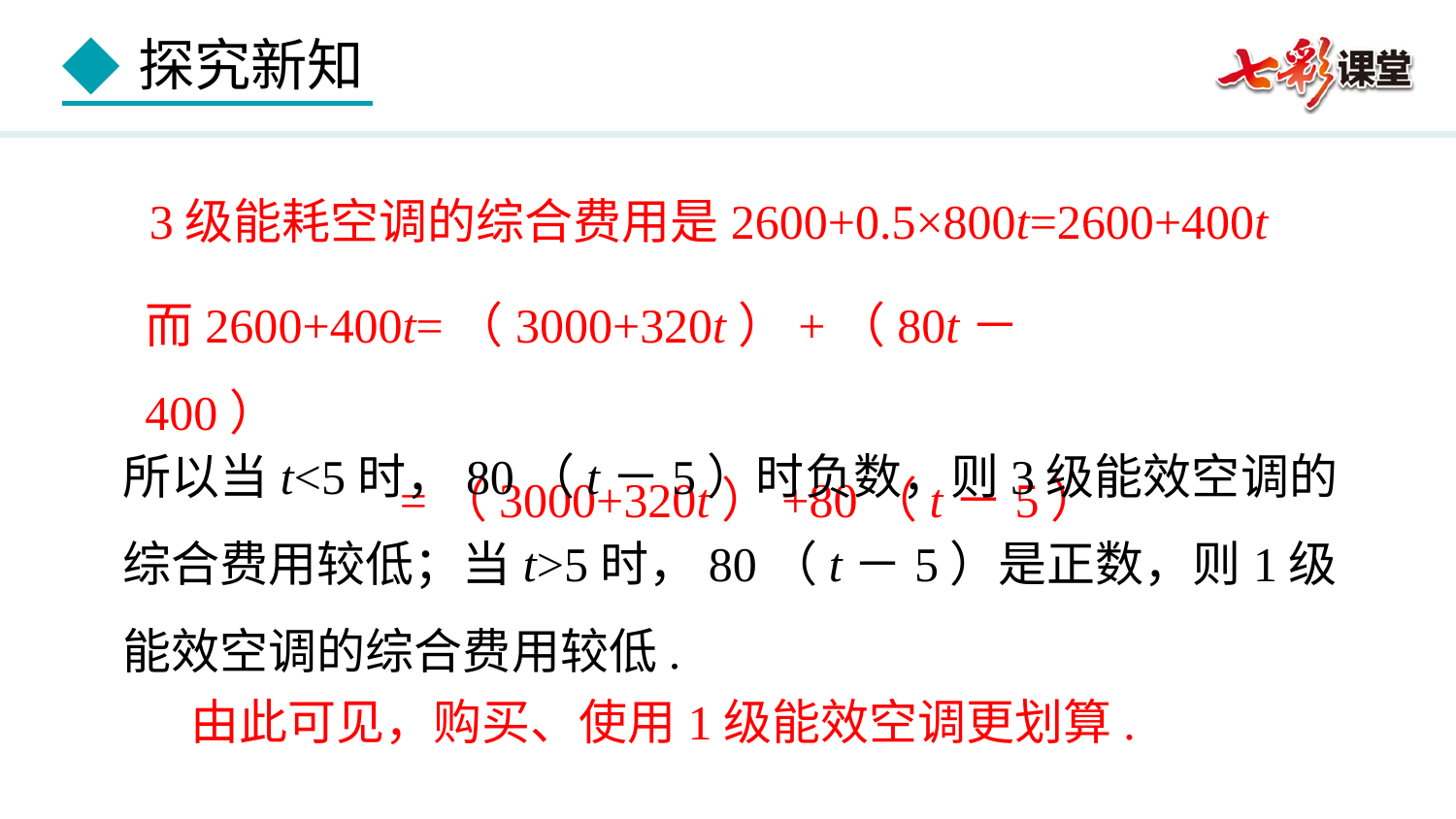

3级能耗空调的综合费用是2600+0.5×800t=2600+400t
而2600+400t=（3000+320t）+（80t－400）
                     =（3000+320t）+80（t－5）
所以当t˂5时，80（t－5）时负数，则3级能效空调的综合费用较低；当t˃5时，80（t－5）是正数，则1级能效空调的综合费用较低.
由此可见，购买、使用1级能效空调更划算.